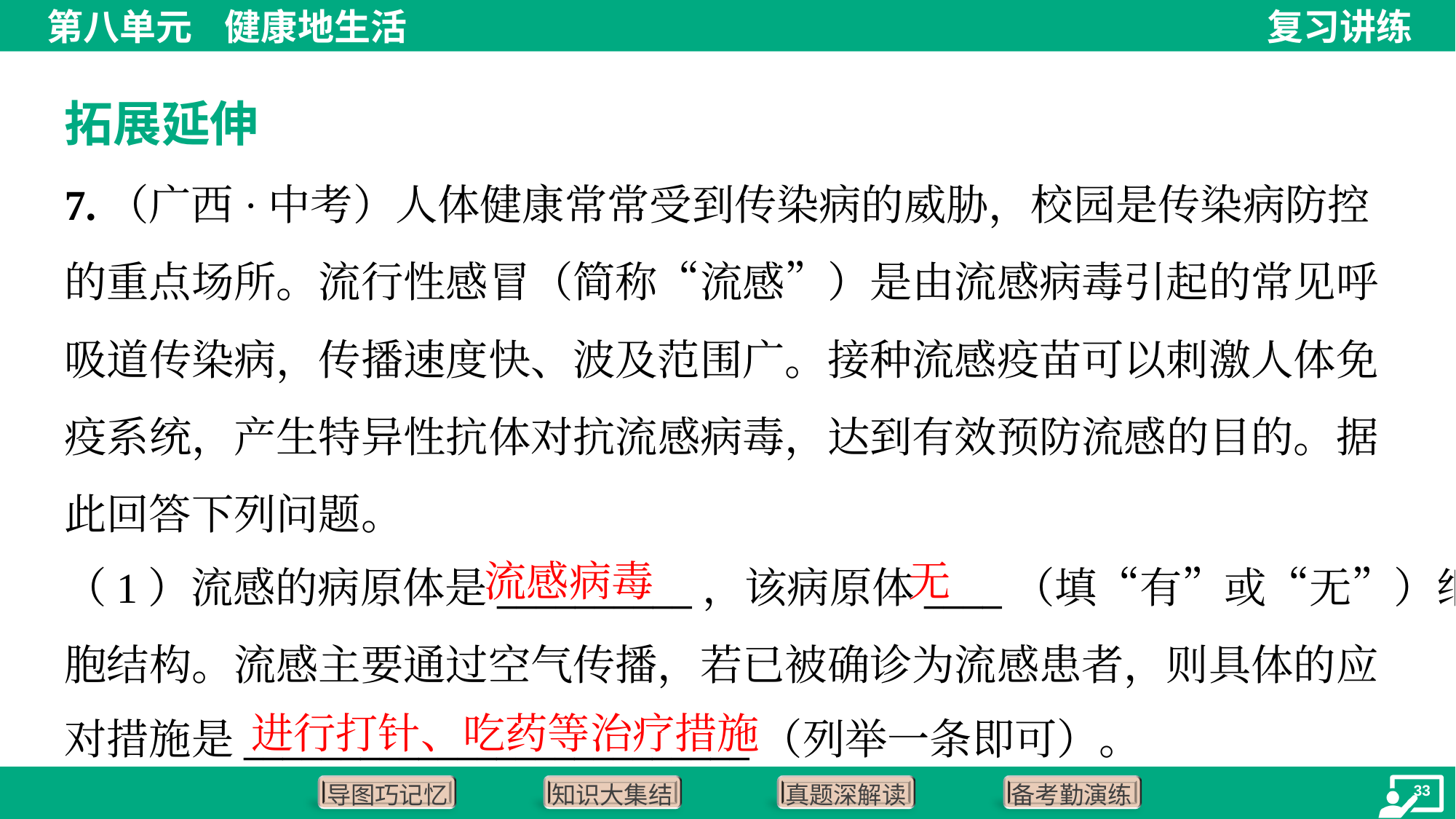

拓展延伸
7.（广西·中考）人体健康常常受到传染病的威胁，校园是传染病防控的重点场所。流行性感冒（简称“流感”）是由流感病毒引起的常见呼吸道传染病，传播速度快、波及范围广。接种流感疫苗可以刺激人体免疫系统，产生特异性抗体对抗流感病毒，达到有效预防流感的目的。据此回答下列问题。
流感病毒
无
（1）流感的病原体是__________，该病原体____（填“有”或“无”）细
胞结构。流感主要通过空气传播，若已被确诊为流感患者，则具体的应
对措施是__________________________（列举一条即可）。
进行打针、吃药等治疗措施